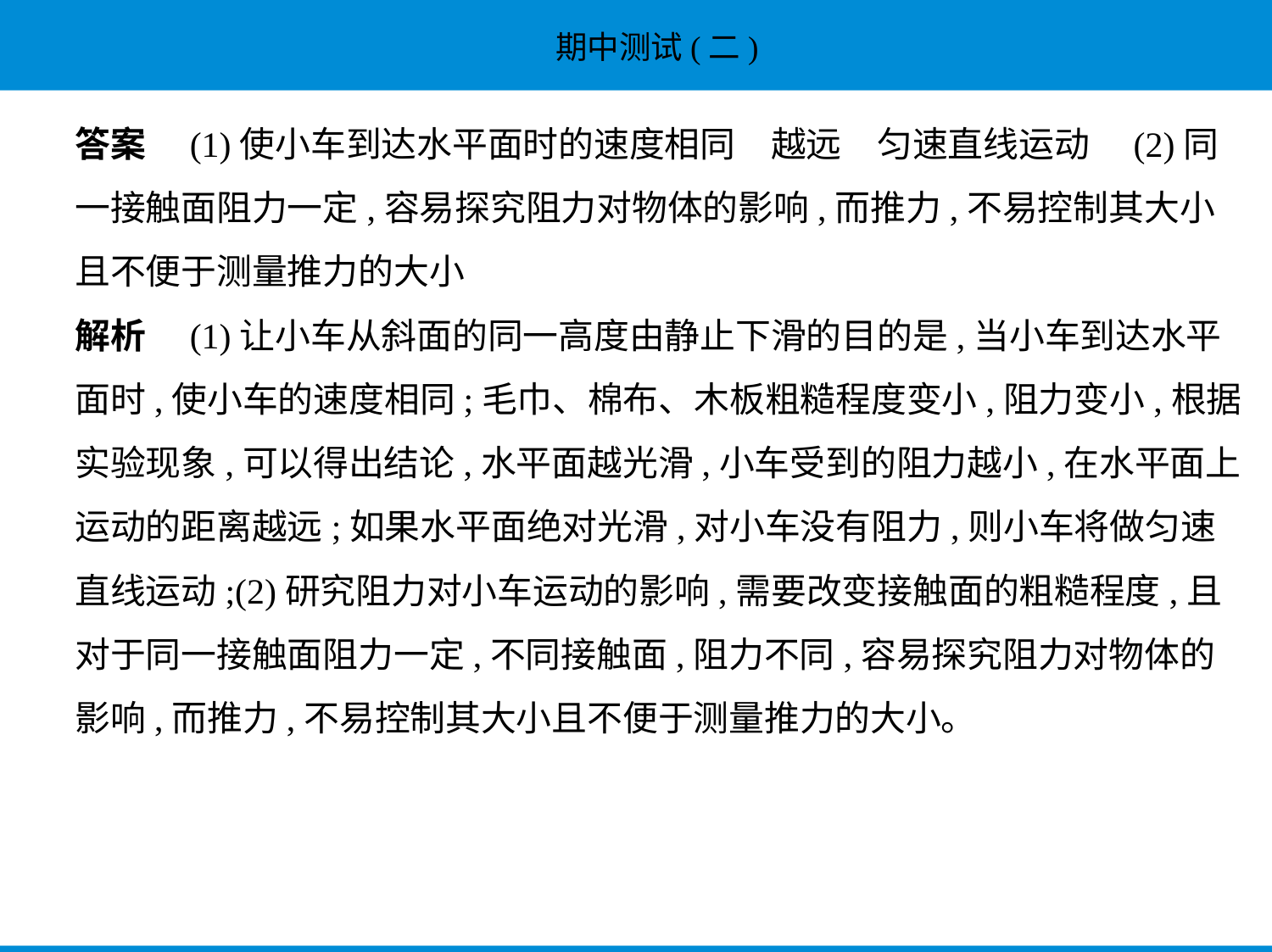

答案　(1)使小车到达水平面时的速度相同　越远　匀速直线运动　(2)同
一接触面阻力一定,容易探究阻力对物体的影响,而推力,不易控制其大小
且不便于测量推力的大小
解析　(1)让小车从斜面的同一高度由静止下滑的目的是,当小车到达水平
面时,使小车的速度相同;毛巾、棉布、木板粗糙程度变小,阻力变小,根据
实验现象,可以得出结论,水平面越光滑,小车受到的阻力越小,在水平面上
运动的距离越远;如果水平面绝对光滑,对小车没有阻力,则小车将做匀速
直线运动;(2)研究阻力对小车运动的影响,需要改变接触面的粗糙程度,且
对于同一接触面阻力一定,不同接触面,阻力不同,容易探究阻力对物体的
影响,而推力,不易控制其大小且不便于测量推力的大小。